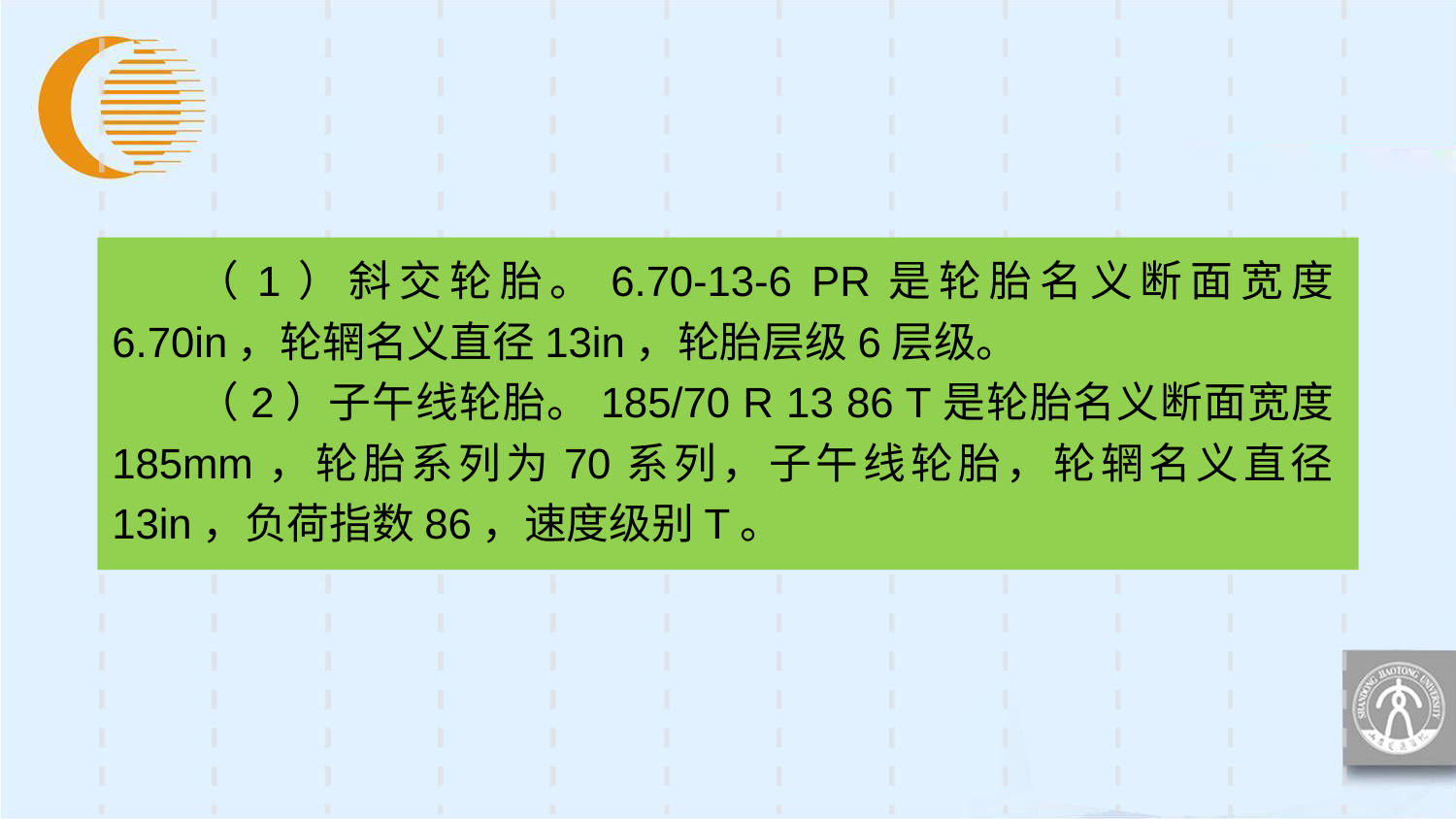

（1）斜交轮胎。6.70-13-6 PR是轮胎名义断面宽度6.70in，轮辋名义直径13in，轮胎层级6层级。
（2）子午线轮胎。185/70 R 13 86 T是轮胎名义断面宽度185mm，轮胎系列为70系列，子午线轮胎，轮辋名义直径13in，负荷指数86，速度级别T。